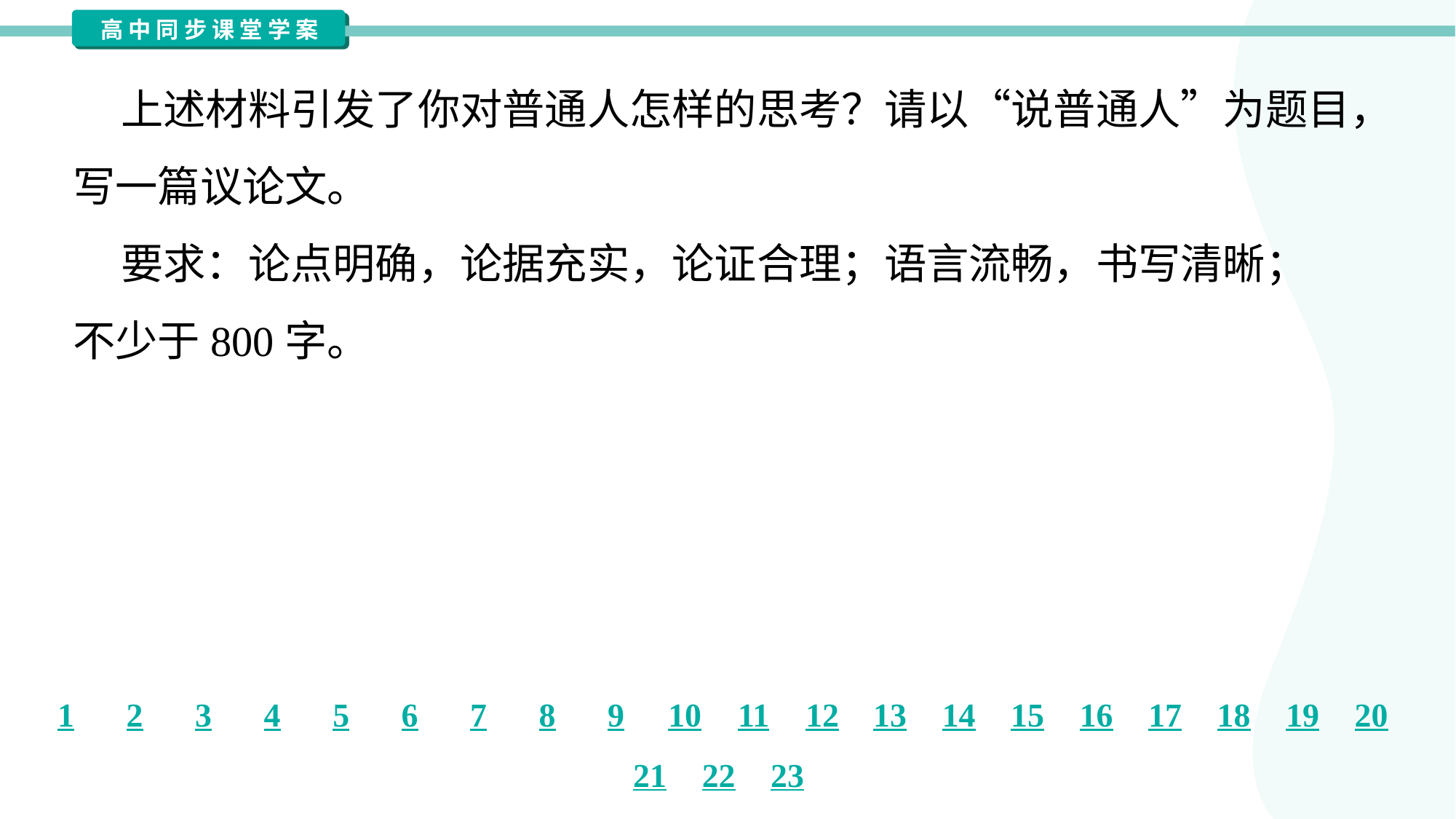

上述材料引发了你对普通人怎样的思考？请以“说普通人”为题目，
写一篇议论文。
    要求：论点明确，论据充实，论证合理；语言流畅，书写清晰；
不少于800字。